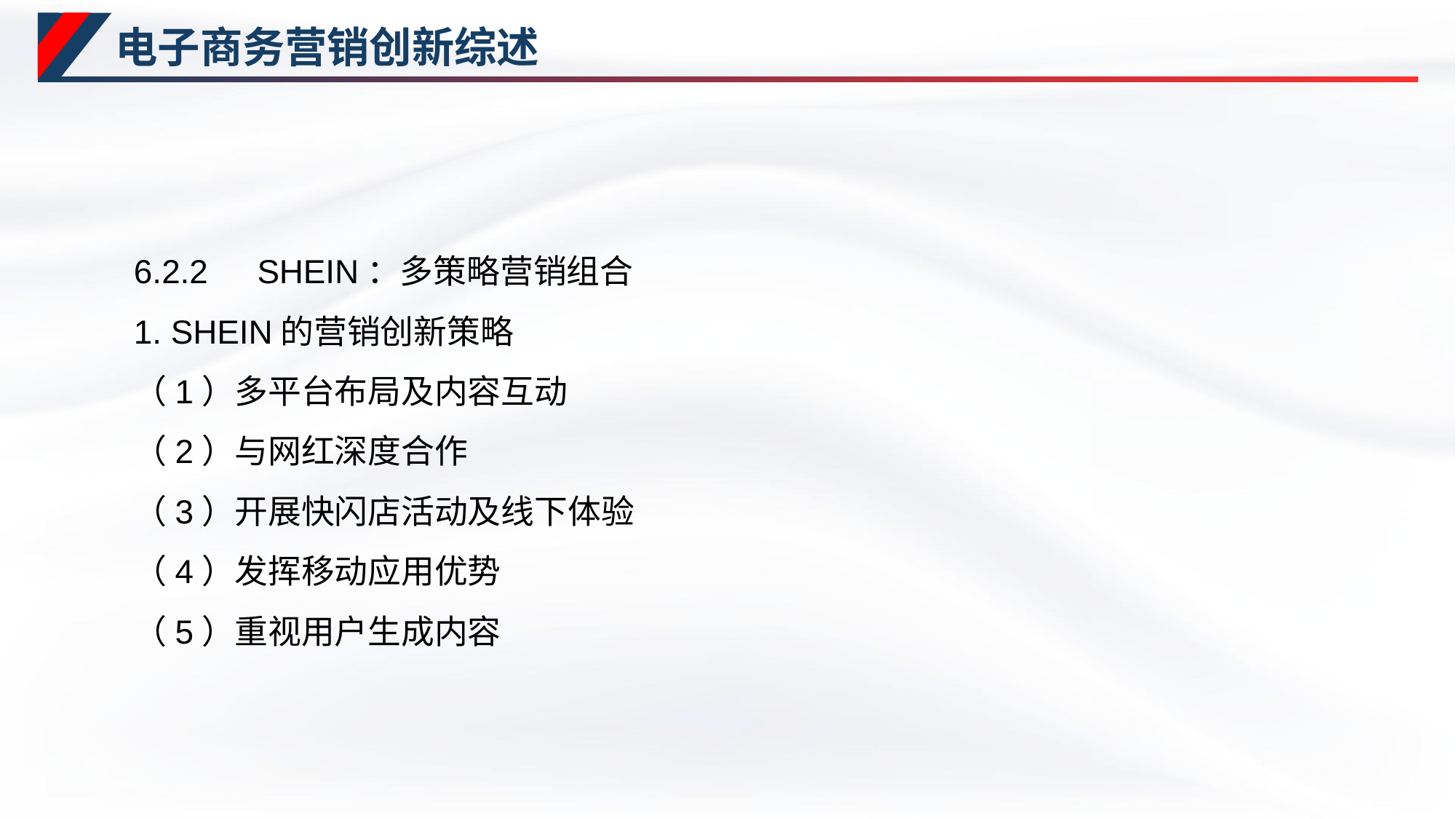

# 电子商务营销创新综述
6.2.2　SHEIN：多策略营销组合
1. SHEIN的营销创新策略
（1）多平台布局及内容互动
（2）与网红深度合作
（3）开展快闪店活动及线下体验
（4）发挥移动应用优势
（5）重视用户生成内容